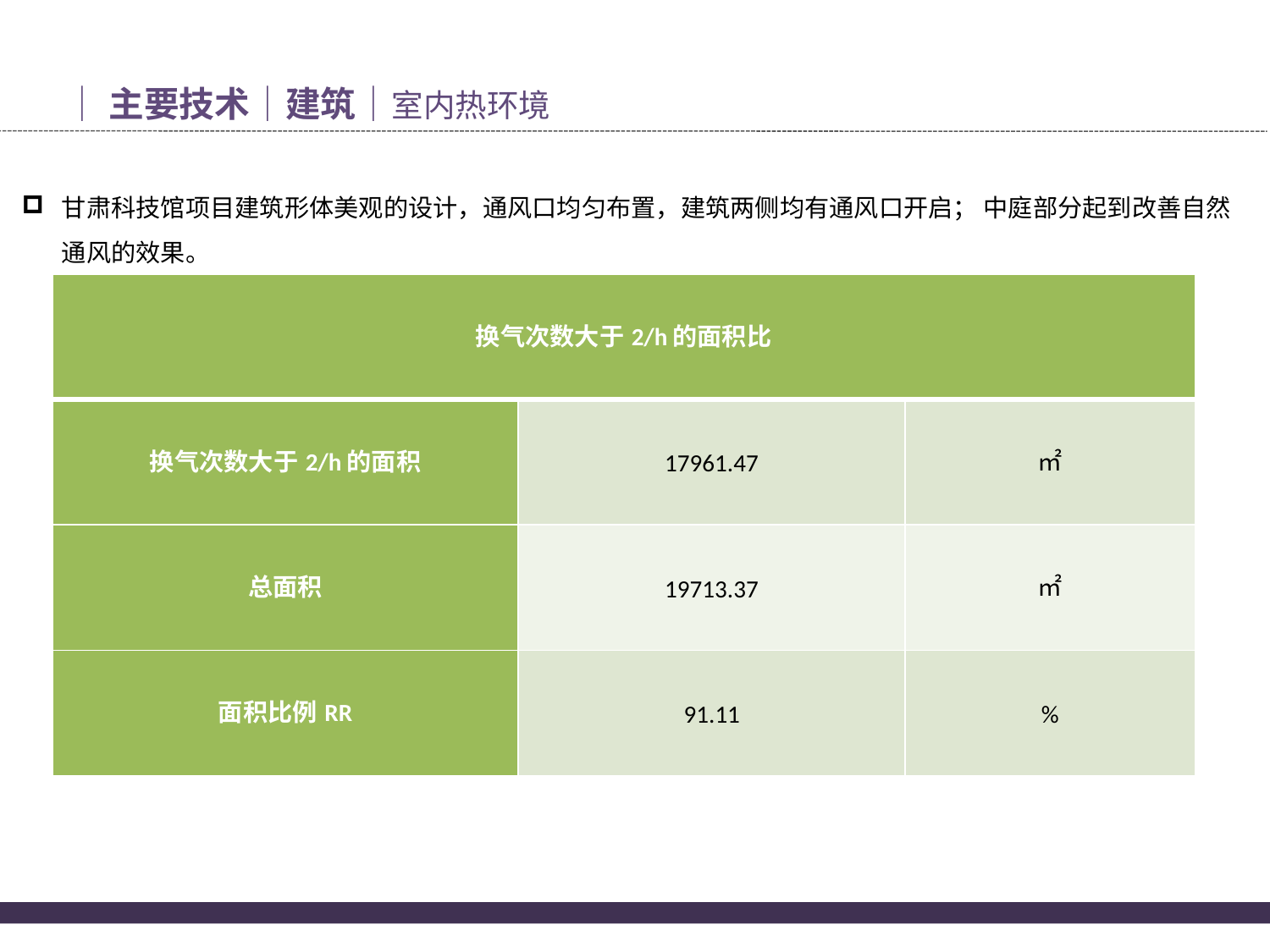

│主要技术│建筑│室内热环境

甘肃科技馆项目建筑形体美观的设计，通风口均匀布置，建筑两侧均有通风口开启； 中庭部分起到改善自然通风的效果。
| 换气次数大于2/h的面积比 |  |  |
| --- | --- | --- |
| 换气次数大于2/h的面积 | 17961.47 | ㎡ |
| 总面积 | 19713.37 | ㎡ |
| 面积比例RR | 91.11 | % |

17